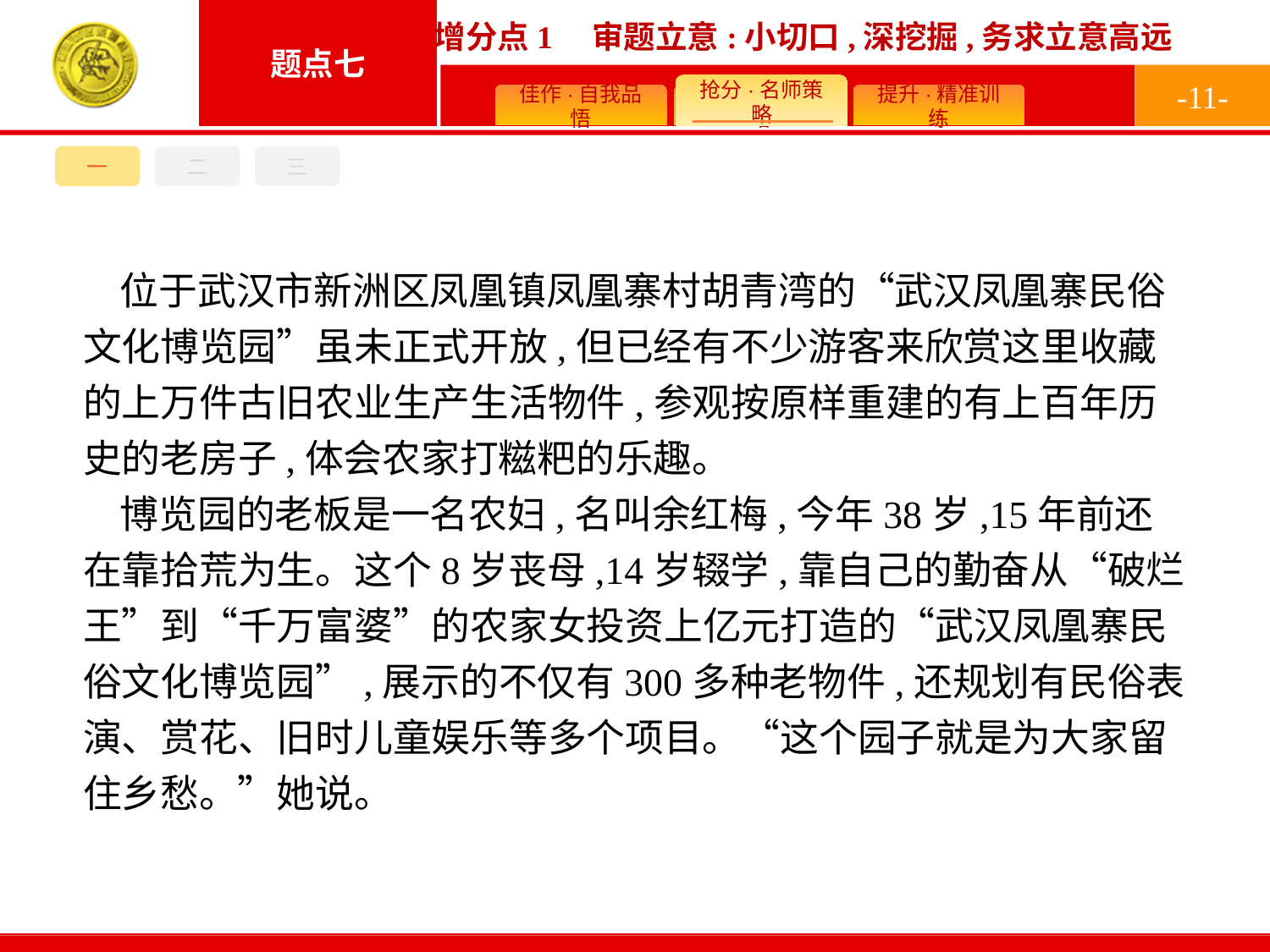

-11-
一
二
三
位于武汉市新洲区凤凰镇凤凰寨村胡青湾的“武汉凤凰寨民俗文化博览园”虽未正式开放,但已经有不少游客来欣赏这里收藏的上万件古旧农业生产生活物件,参观按原样重建的有上百年历史的老房子,体会农家打糍粑的乐趣。
博览园的老板是一名农妇,名叫余红梅,今年38岁,15年前还在靠拾荒为生。这个8岁丧母,14岁辍学,靠自己的勤奋从“破烂王”到“千万富婆”的农家女投资上亿元打造的“武汉凤凰寨民俗文化博览园”,展示的不仅有300多种老物件,还规划有民俗表演、赏花、旧时儿童娱乐等多个项目。“这个园子就是为大家留住乡愁。”她说。